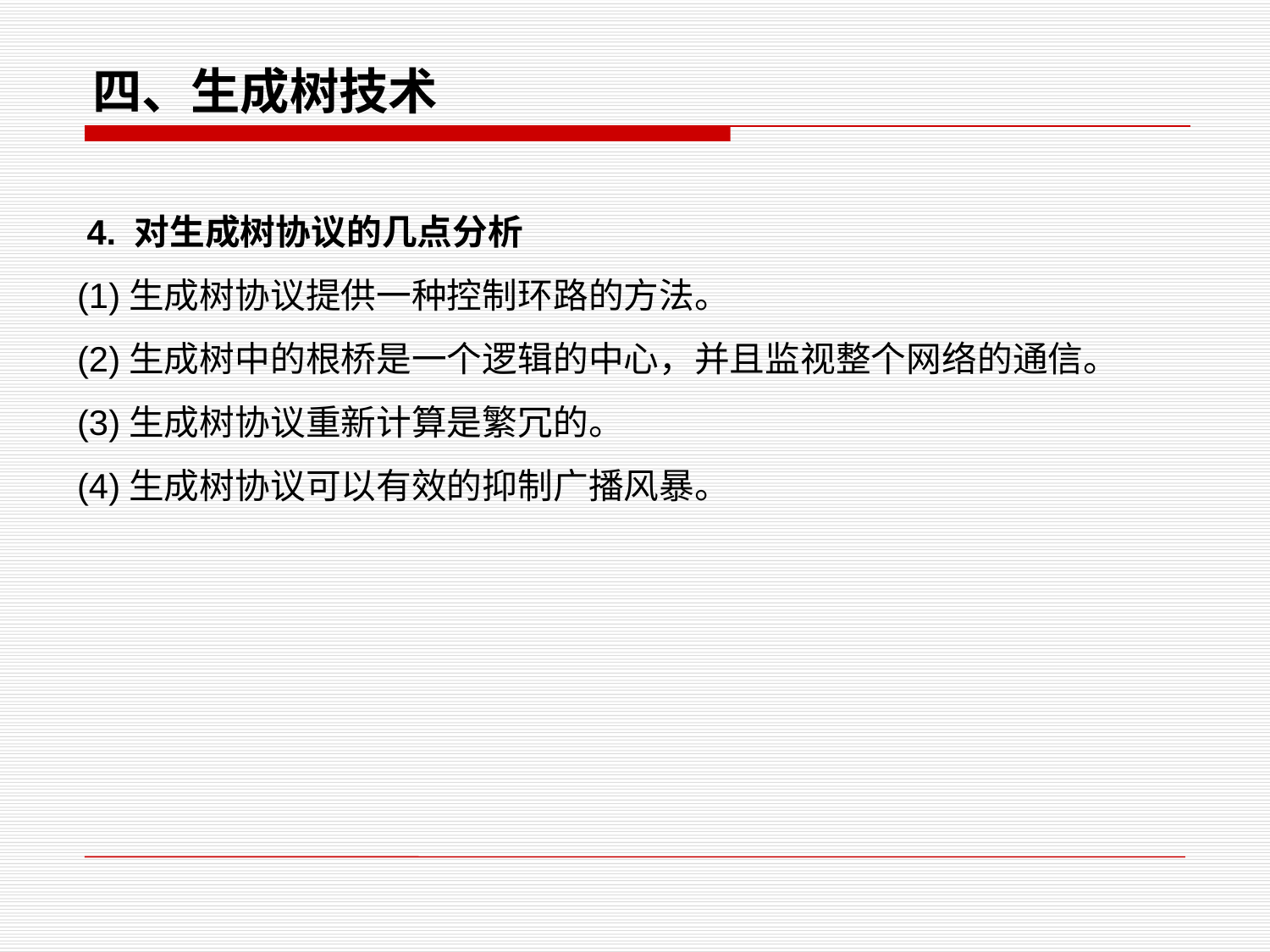

四、生成树技术
   4. 对生成树协议的几点分析
  (1)生成树协议提供一种控制环路的方法。
  (2)生成树中的根桥是一个逻辑的中心，并且监视整个网络的通信。
  (3)生成树协议重新计算是繁冗的。
  (4)生成树协议可以有效的抑制广播风暴。
111